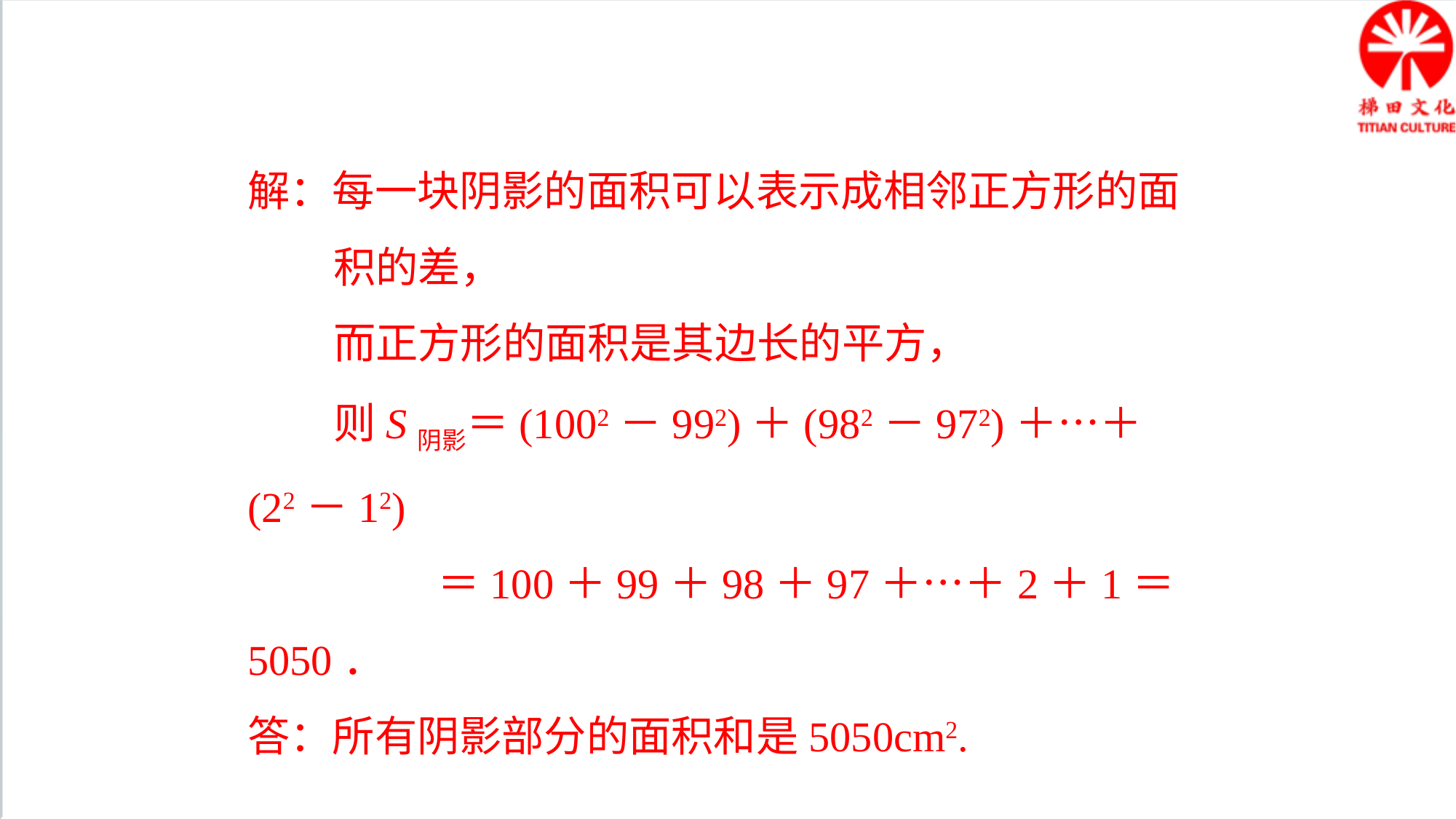

解：每一块阴影的面积可以表示成相邻正方形的面
        积的差，
        而正方形的面积是其边长的平方，
        则S阴影＝(1002－992)＋(982－972)＋…＋(22－12)
                   ＝100＋99＋98＋97＋…＋2＋1＝5050．
答：所有阴影部分的面积和是5050cm2.